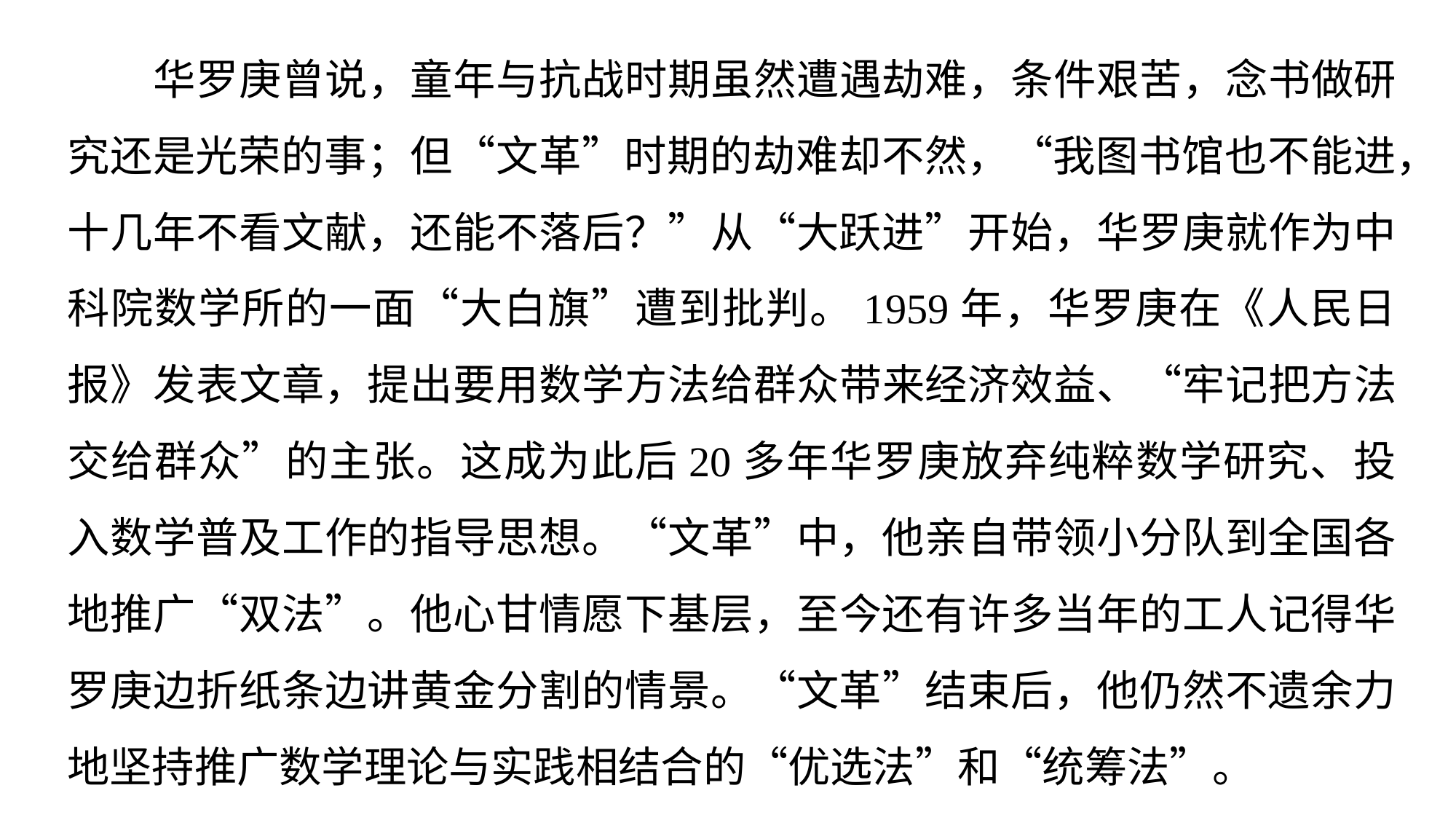

华罗庚曾说，童年与抗战时期虽然遭遇劫难，条件艰苦，念书做研究还是光荣的事；但“文革”时期的劫难却不然，“我图书馆也不能进，十几年不看文献，还能不落后？”从“大跃进”开始，华罗庚就作为中科院数学所的一面“大白旗”遭到批判。1959年，华罗庚在《人民日报》发表文章，提出要用数学方法给群众带来经济效益、“牢记把方法交给群众”的主张。这成为此后20多年华罗庚放弃纯粹数学研究、投入数学普及工作的指导思想。“文革”中，他亲自带领小分队到全国各地推广“双法”。他心甘情愿下基层，至今还有许多当年的工人记得华罗庚边折纸条边讲黄金分割的情景。“文革”结束后，他仍然不遗余力地坚持推广数学理论与实践相结合的“优选法”和“统筹法”。